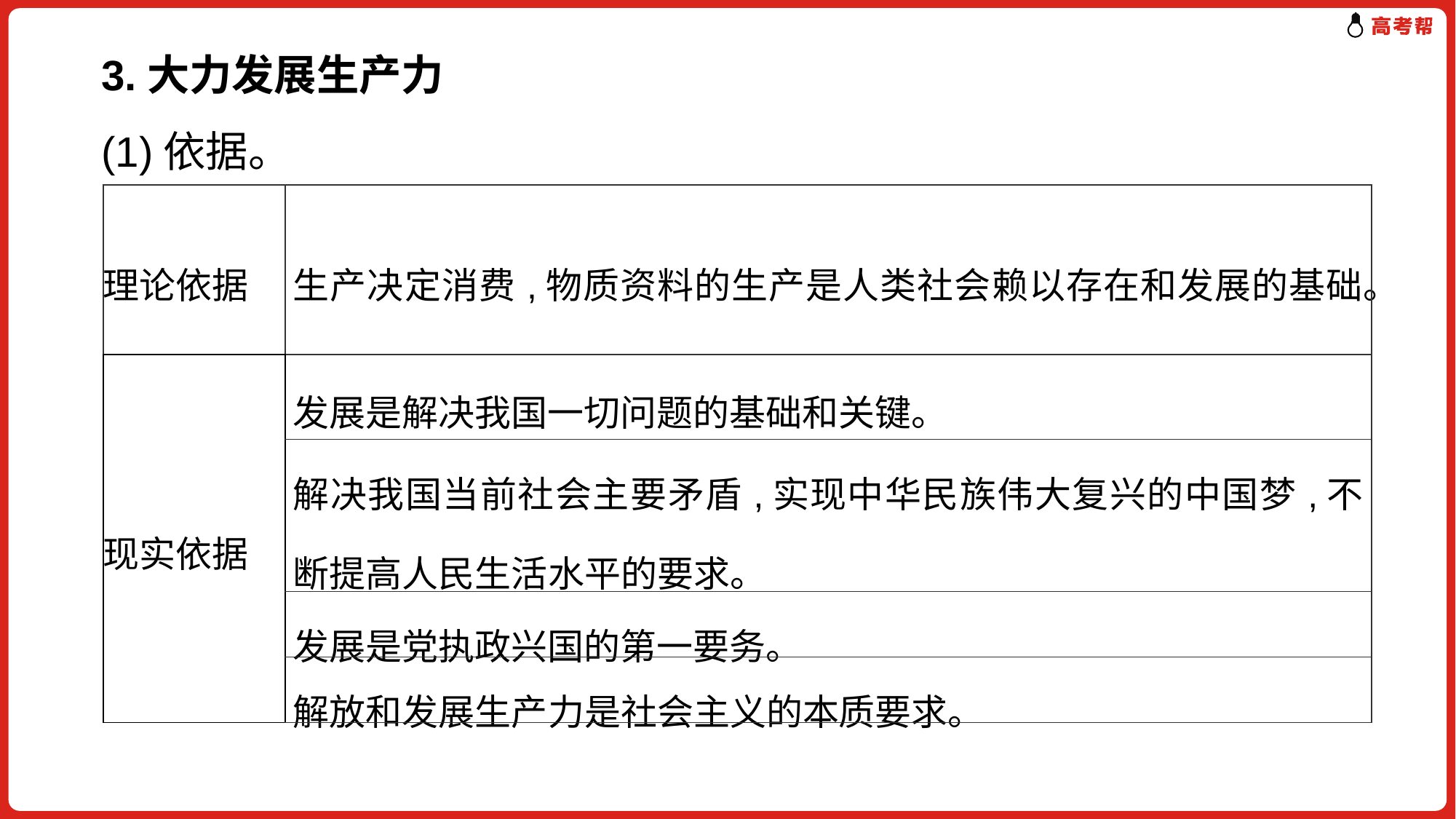

3.大力发展生产力
(1)依据。
| 理论依据 | 生产决定消费,物质资料的生产是人类社会赖以存在和发展的基础。 |
| --- | --- |
| 现实依据 | 发展是解决我国一切问题的基础和关键。 |
|  | 解决我国当前社会主要矛盾,实现中华民族伟大复兴的中国梦,不断提高人民生活水平的要求。 |
|  | 发展是党执政兴国的第一要务。 |
|  | 解放和发展生产力是社会主义的本质要求。 |